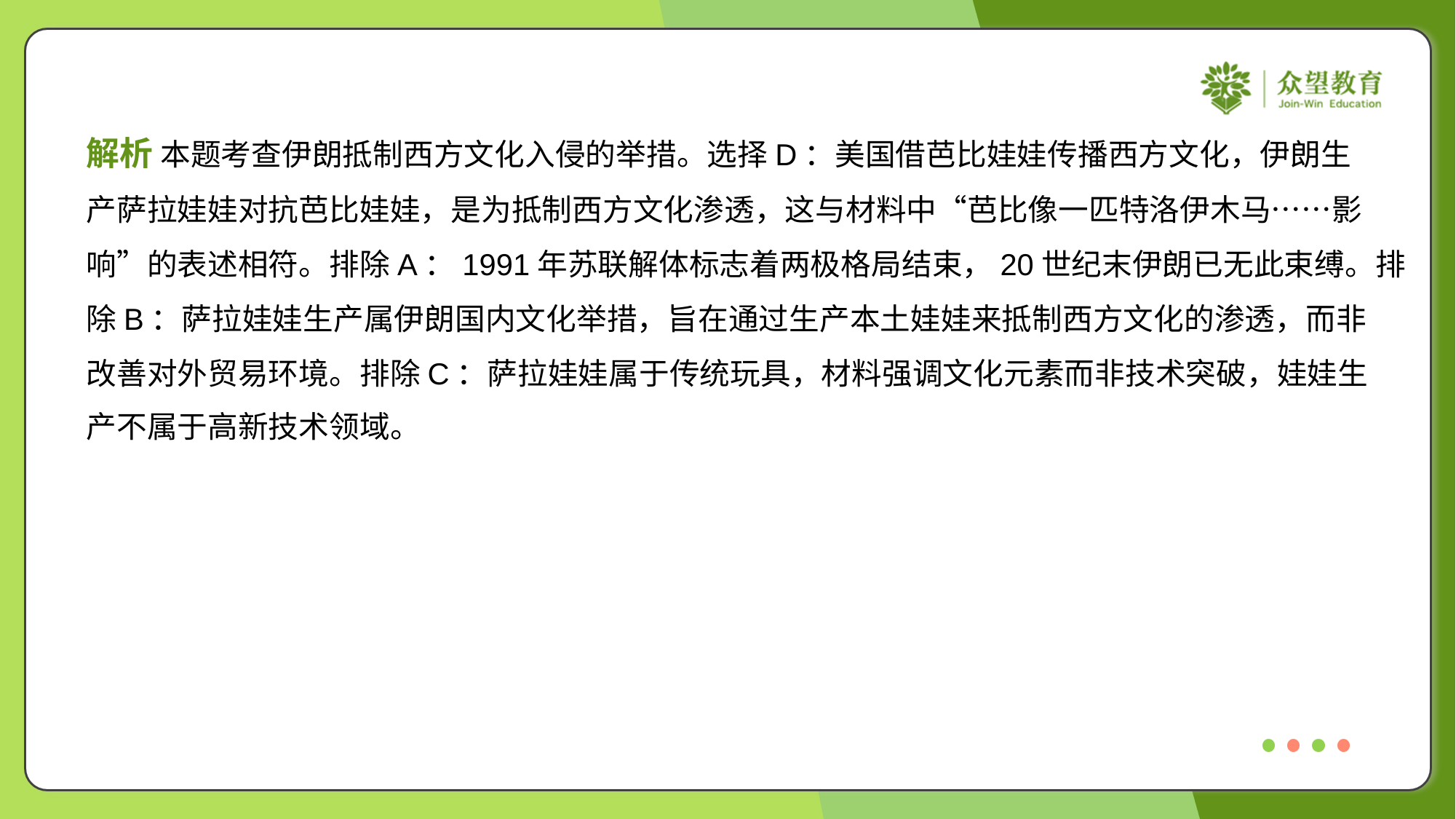

解析 本题考查伊朗抵制西方文化入侵的举措。选择D：美国借芭比娃娃传播西方文化，伊朗生
产萨拉娃娃对抗芭比娃娃，是为抵制西方文化渗透，这与材料中“芭比像一匹特洛伊木马……影
响”的表述相符。排除A：1991年苏联解体标志着两极格局结束，20世纪末伊朗已无此束缚。排
除B：萨拉娃娃生产属伊朗国内文化举措，旨在通过生产本土娃娃来抵制西方文化的渗透，而非
改善对外贸易环境。排除C：萨拉娃娃属于传统玩具，材料强调文化元素而非技术突破，娃娃生
产不属于高新技术领域。